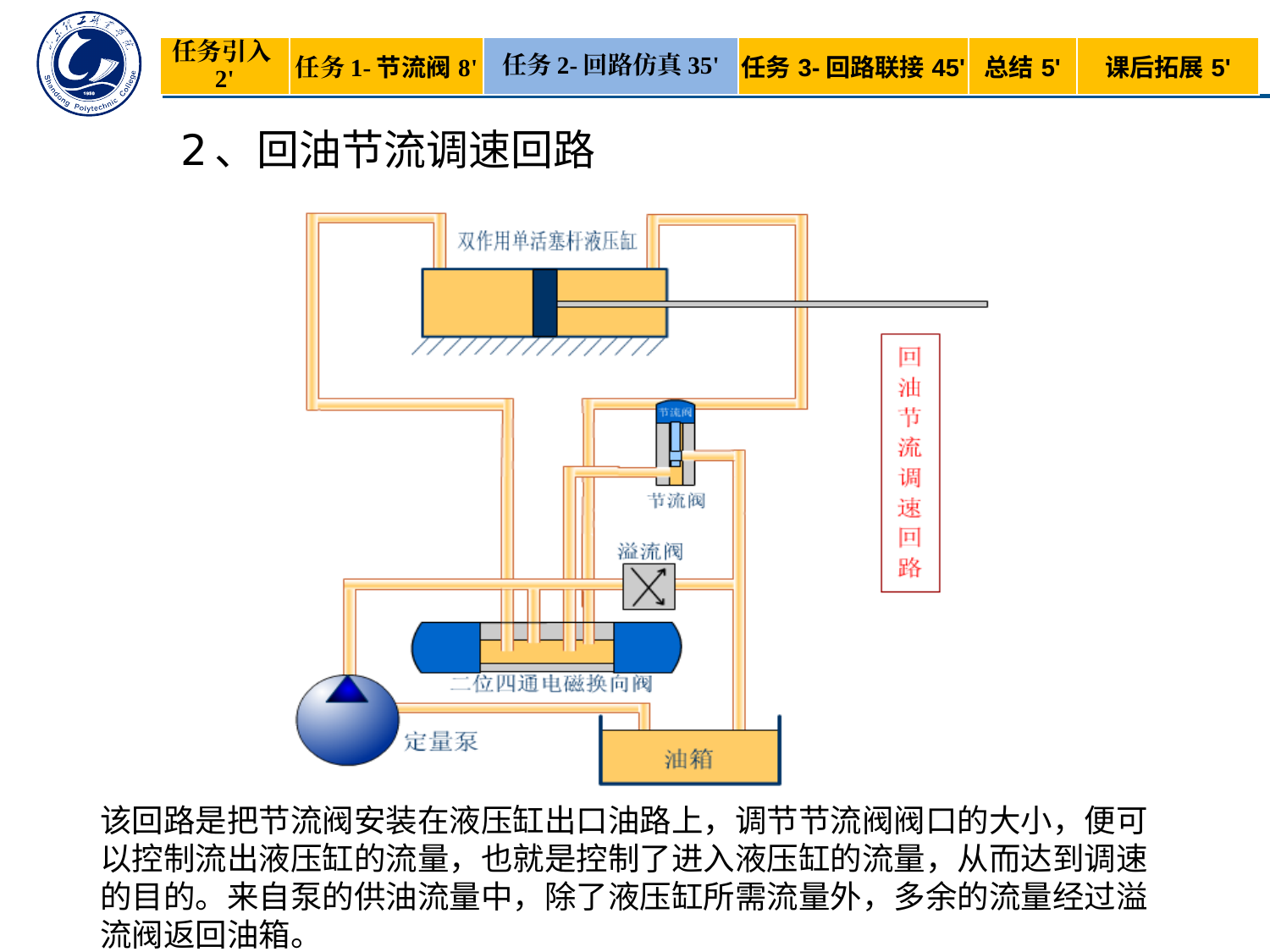

| 任务引入2' | 任务1-节流阀8' | 任务2-回路仿真35' | 任务3-回路联接45' | 总结5' | 课后拓展5' |
| --- | --- | --- | --- | --- | --- |
2、回油节流调速回路
该回路是把节流阀安装在液压缸出口油路上，调节节流阀阀口的大小，便可以控制流出液压缸的流量，也就是控制了进入液压缸的流量，从而达到调速的目的。来自泵的供油流量中，除了液压缸所需流量外，多余的流量经过溢流阀返回油箱。